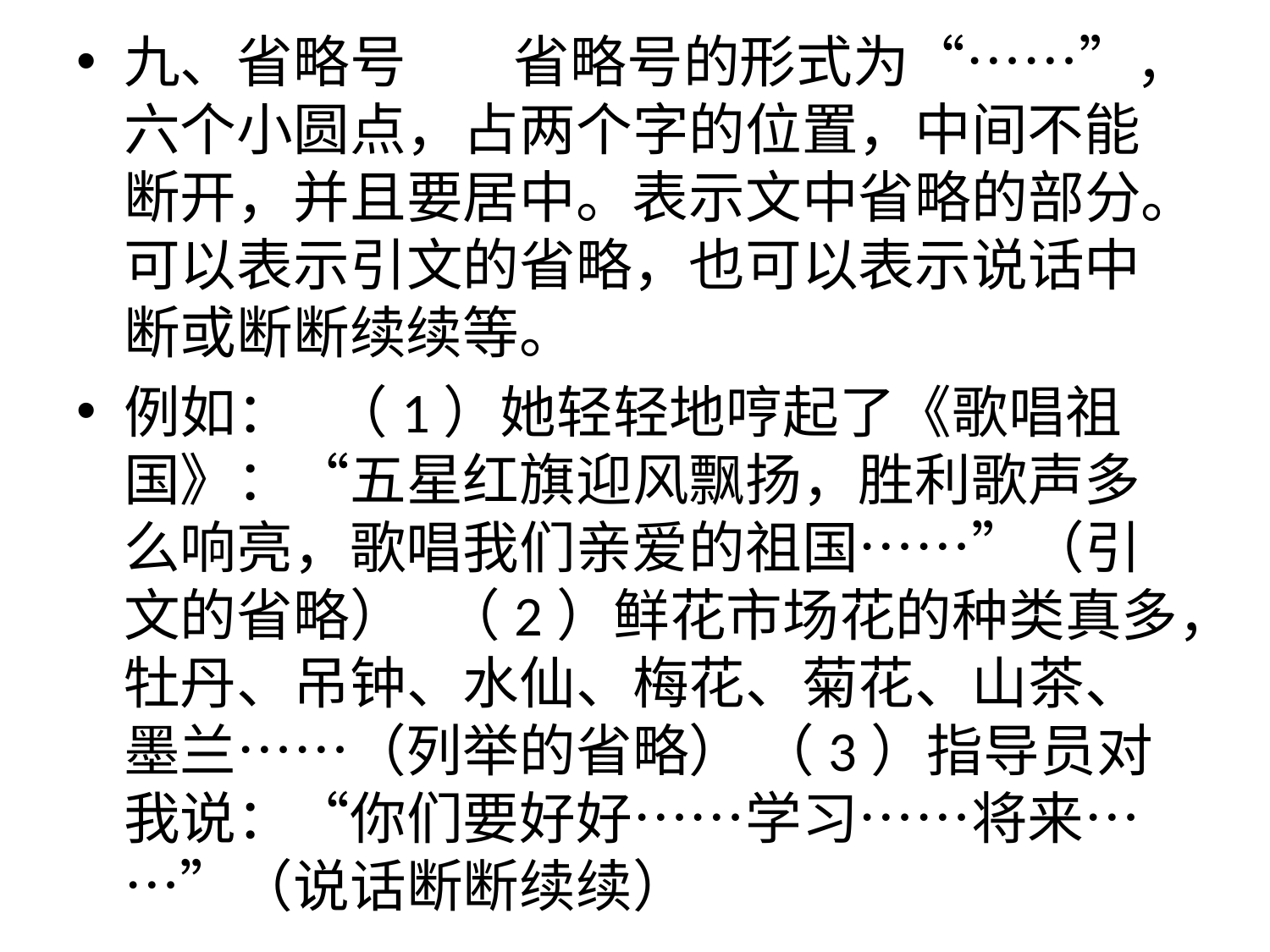

九、省略号   　 省略号的形式为“……”，六个小圆点，占两个字的位置，中间不能断开，并且要居中。表示文中省略的部分。可以表示引文的省略，也可以表示说话中断或断断续续等。
例如：   （1）她轻轻地哼起了《歌唱祖国》：“五星红旗迎风飘扬，胜利歌声多么响亮，歌唱我们亲爱的祖国……”（引文的省略）   （2）鲜花市场花的种类真多，牡丹、吊钟、水仙、梅花、菊花、山茶、墨兰……（列举的省略） （3）指导员对我说：“你们要好好……学习……将来……”（说话断断续续）
#